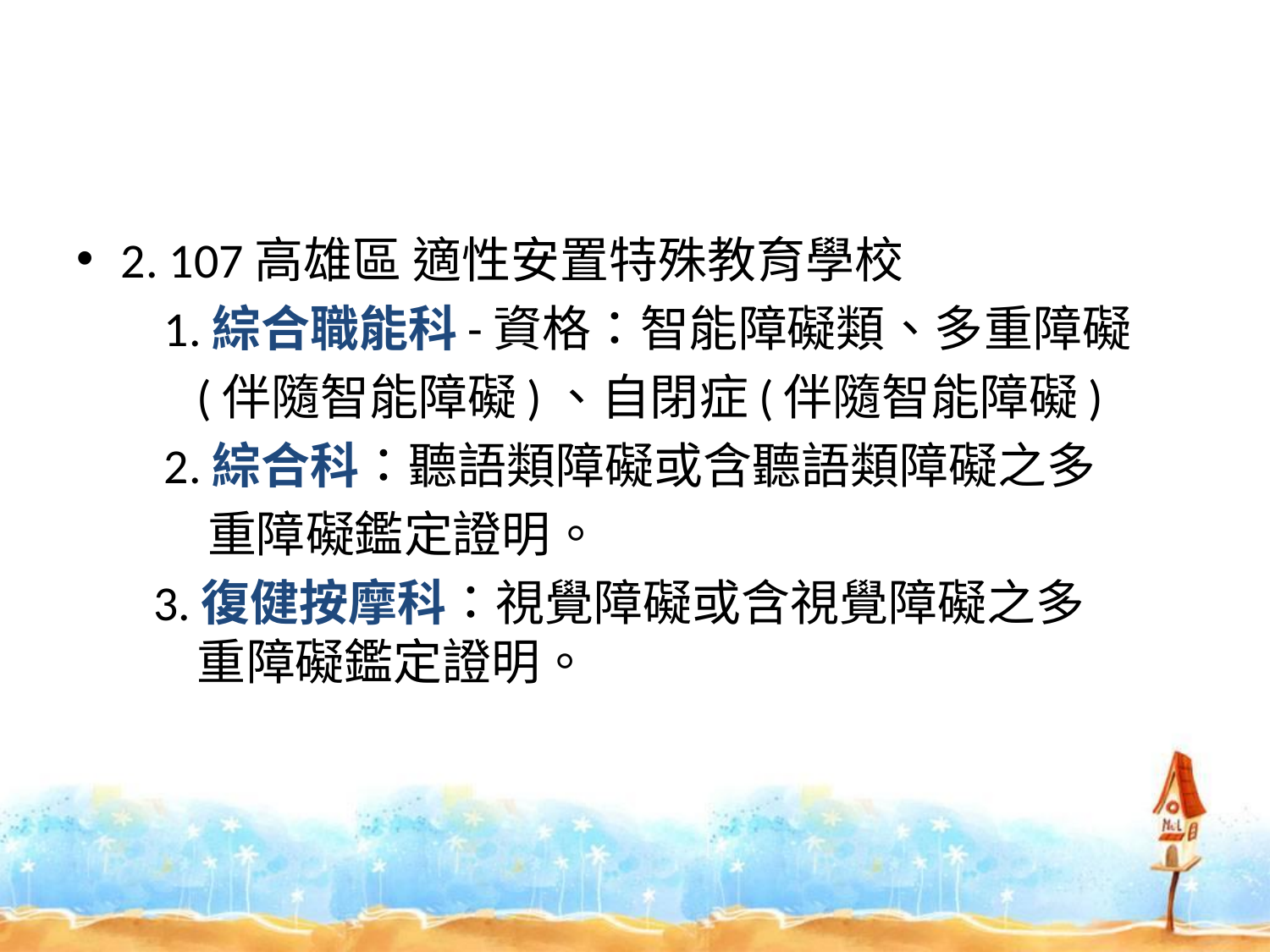

#
2. 107高雄區 適性安置特殊教育學校
        1.綜合職能科-資格：智能障礙類、多重障礙
           (伴隨智能障礙)、自閉症(伴隨智能障礙)
        2.綜合科：聽語類障礙或含聽語類障礙之多
           重障礙鑑定證明。
       3.復健按摩科：視覺障礙或含視覺障礙之多
           重障礙鑑定證明。